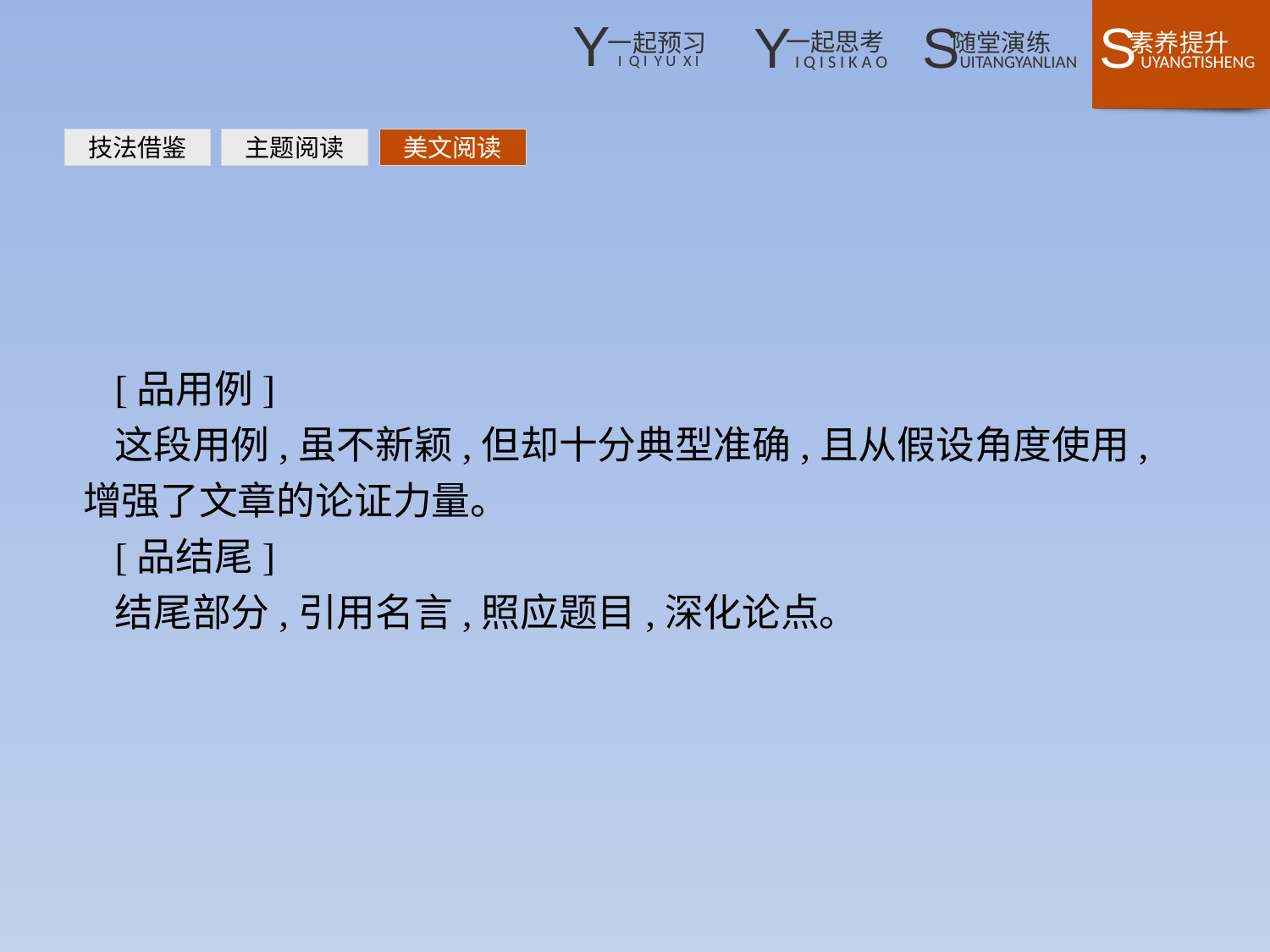

技法借鉴
主题阅读
美文阅读
[品用例]
这段用例,虽不新颖,但却十分典型准确,且从假设角度使用,增强了文章的论证力量。
[品结尾]
结尾部分,引用名言,照应题目,深化论点。